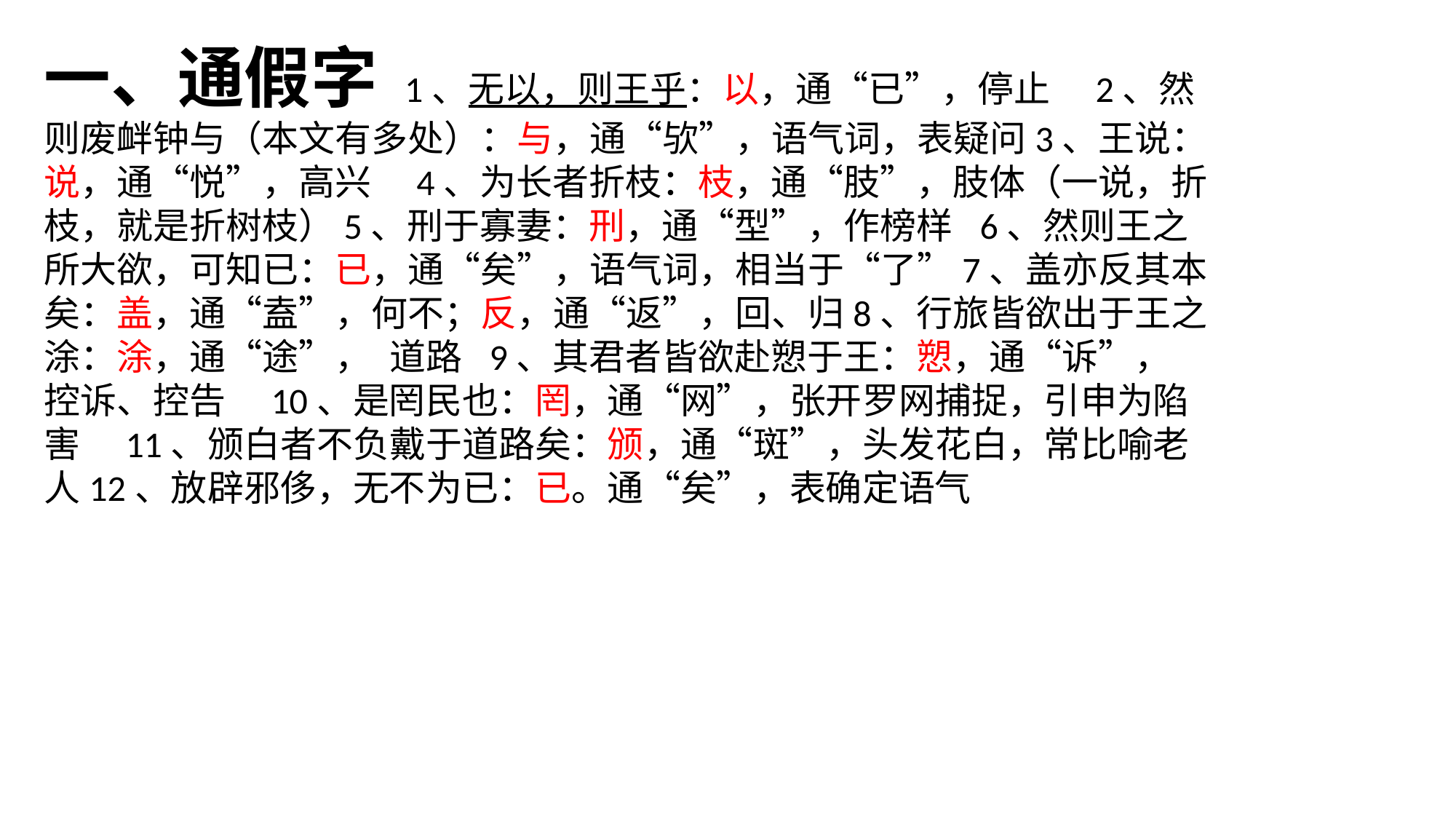

一、通假字 1、无以，则王乎：以，通“已”，停止  2、然则废衅钟与（本文有多处）：与，通“欤”，语气词，表疑问3、王说：说，通“悦”，高兴  4、为长者折枝：枝，通“肢”，肢体（一说，折枝，就是折树枝）5、刑于寡妻：刑，通“型”，作榜样 6、然则王之所大欲，可知已：已，通“矣”，语气词，相当于“了”7、盖亦反其本矣：盖，通“盍”，何不；反，通“返”，回、归8、行旅皆欲出于王之涂：涂，通“途”， 道路 9、其君者皆欲赴愬于王：愬，通“诉”， 控诉、控告  10、是罔民也：罔，通“网”，张开罗网捕捉，引申为陷害  11、颁白者不负戴于道路矣：颁，通“斑”，头发花白，常比喻老人12、放辟邪侈，无不为已：已。通“矣”，表确定语气